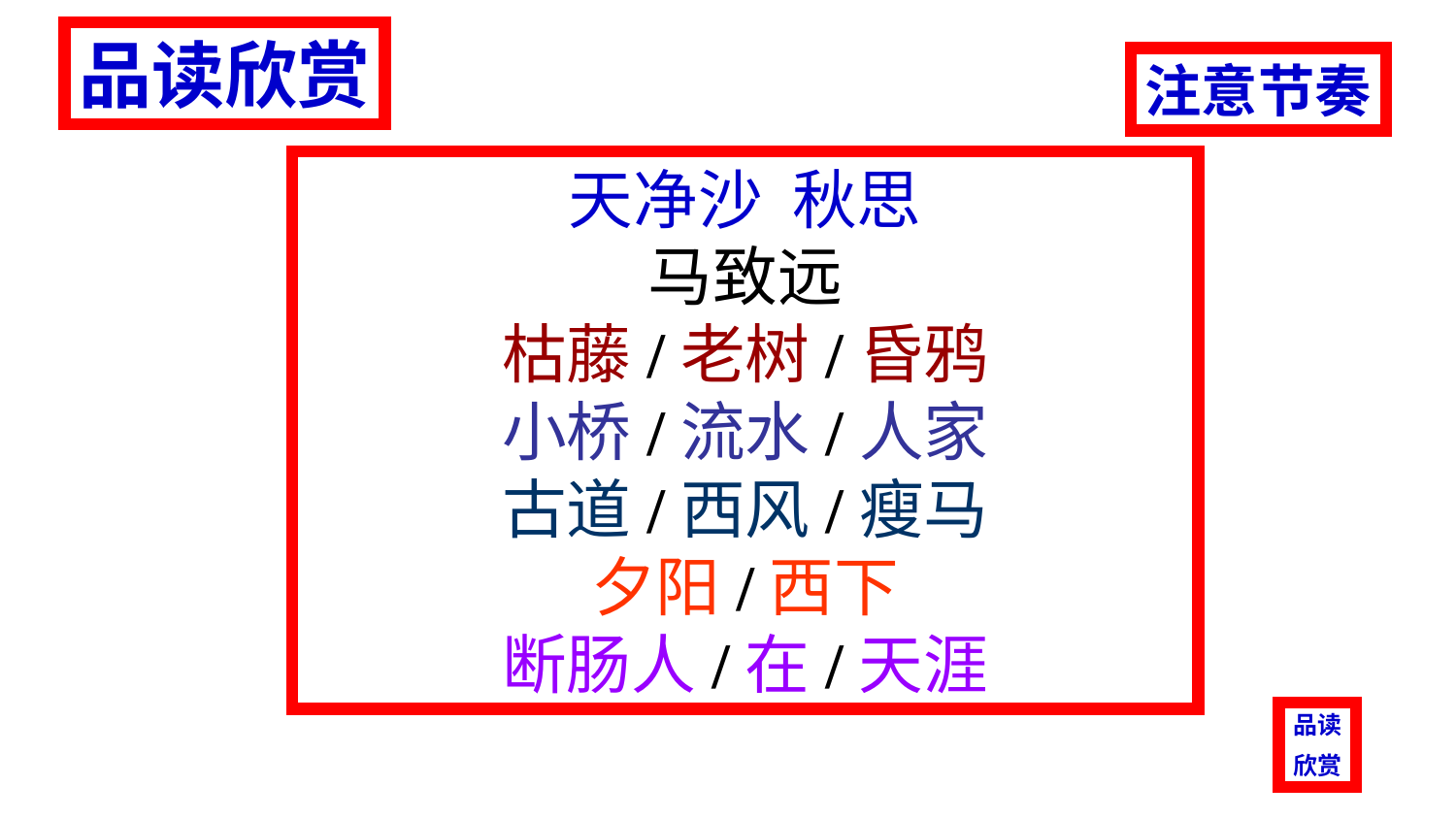

品读欣赏
注意节奏
天净沙  秋思
马致远
枯藤/老树/昏鸦
小桥/流水/人家
古道/西风/瘦马
夕阳/西下
断肠人/在/天涯
品读
欣赏